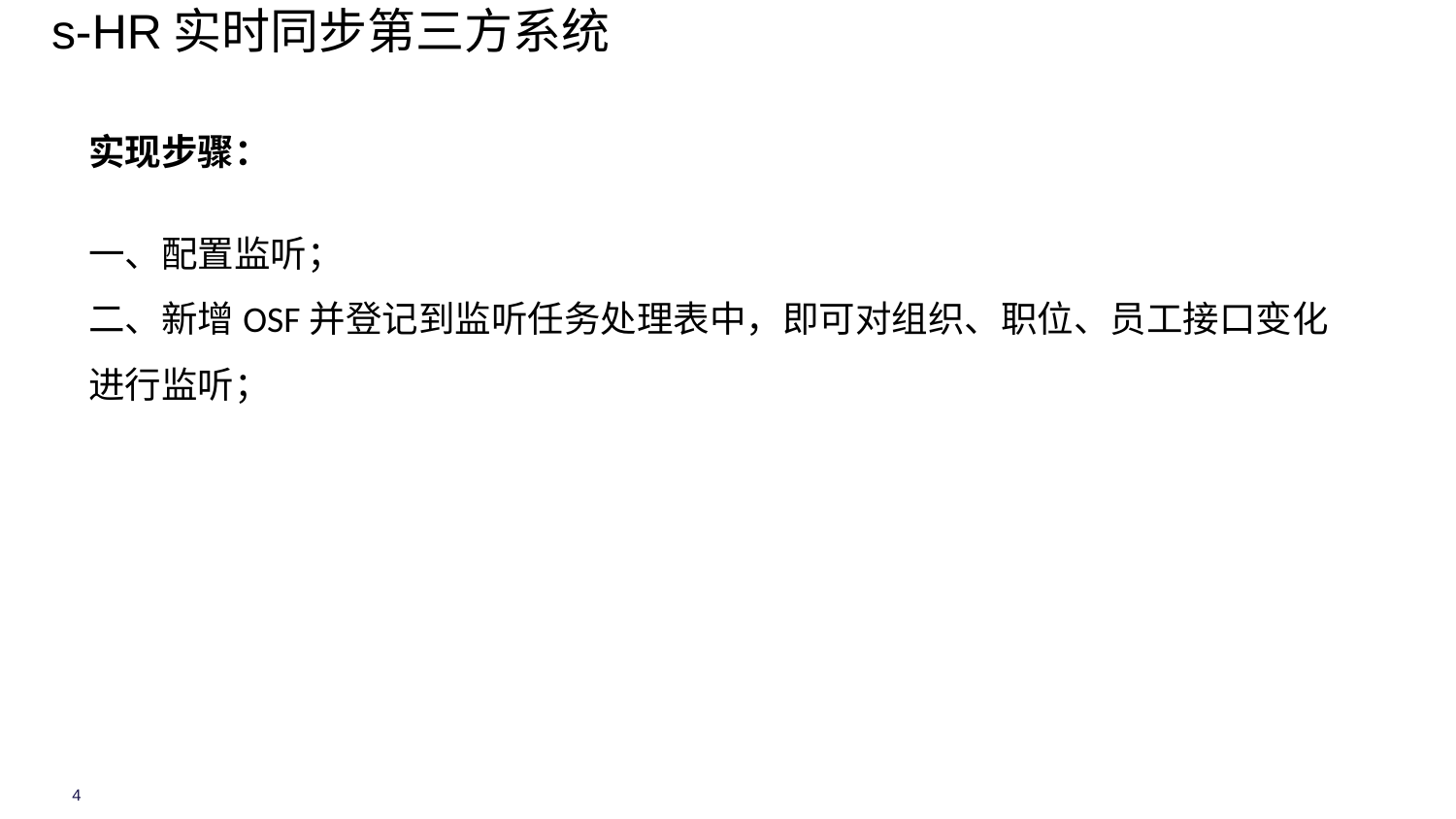

# s-HR实时同步第三方系统
实现步骤：

一、配置监听；
二、新增OSF并登记到监听任务处理表中，即可对组织、职位、员工接口变化进行监听；